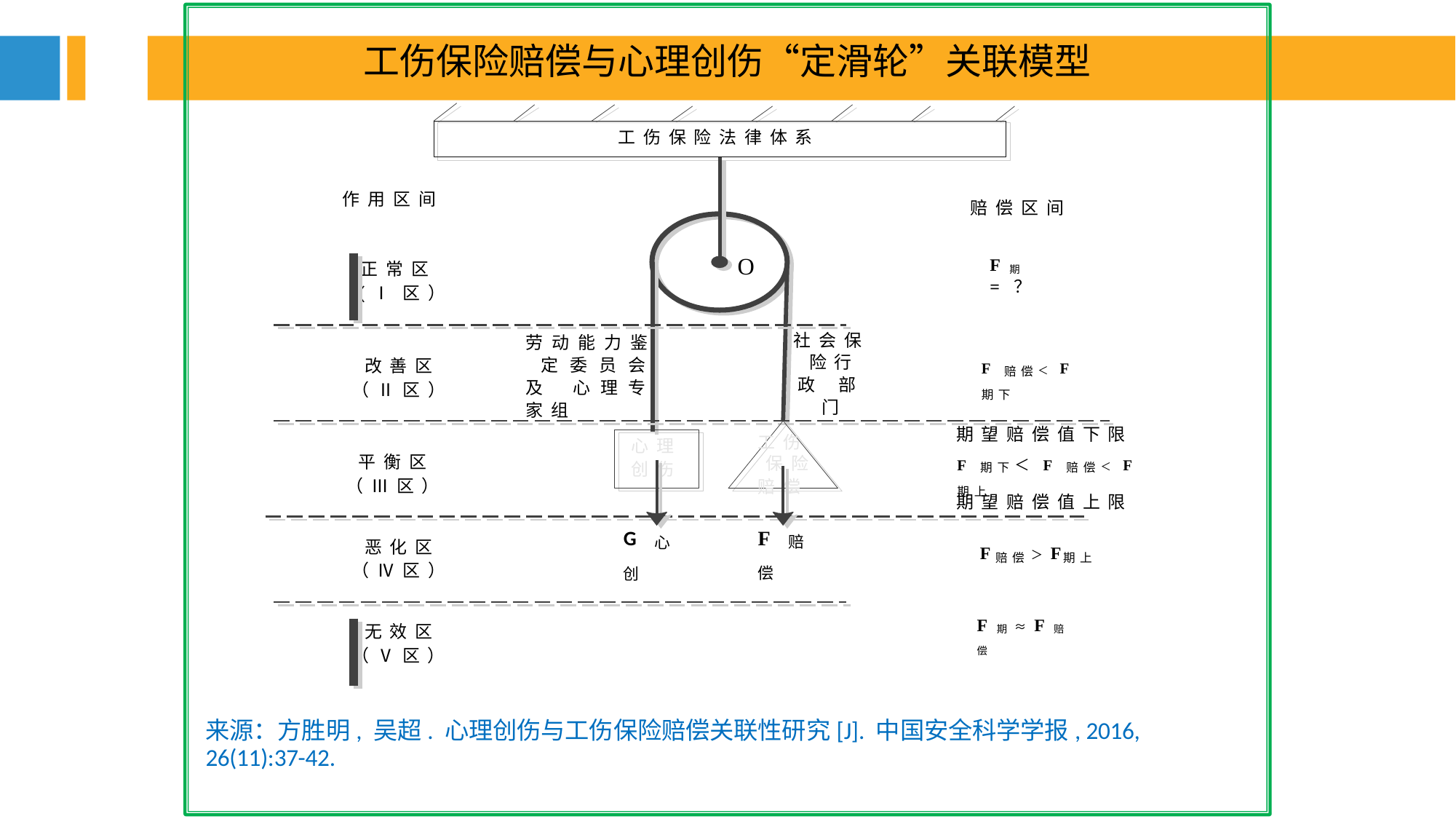

工伤保险赔偿与心理创伤“定滑轮”关联模型

工伤保险法律体系

作用区间
赔偿区间

O

F期= ？

（

正常区

Ⅰ区）

社会保  险行政  部门

劳动能力鉴  定委员会及  心理专家组

改善区
（Ⅱ区）
F赔偿＜F期下

期望赔偿值下限
F期下＜F赔偿＜F期上

工伤  保险

心理
平衡区
创伤

（Ⅲ区）
赔偿
期望赔偿值上限

F赔偿
G心创
恶化区
（Ⅳ区）
F	＞F
赔偿	期上

F期≈F赔偿

无效区

（Ⅴ区）
来源：方胜明, 吴超. 心理创伤与工伤保险赔偿关联性研究[J]. 中国安全科学学报, 2016, 26(11):37-42.